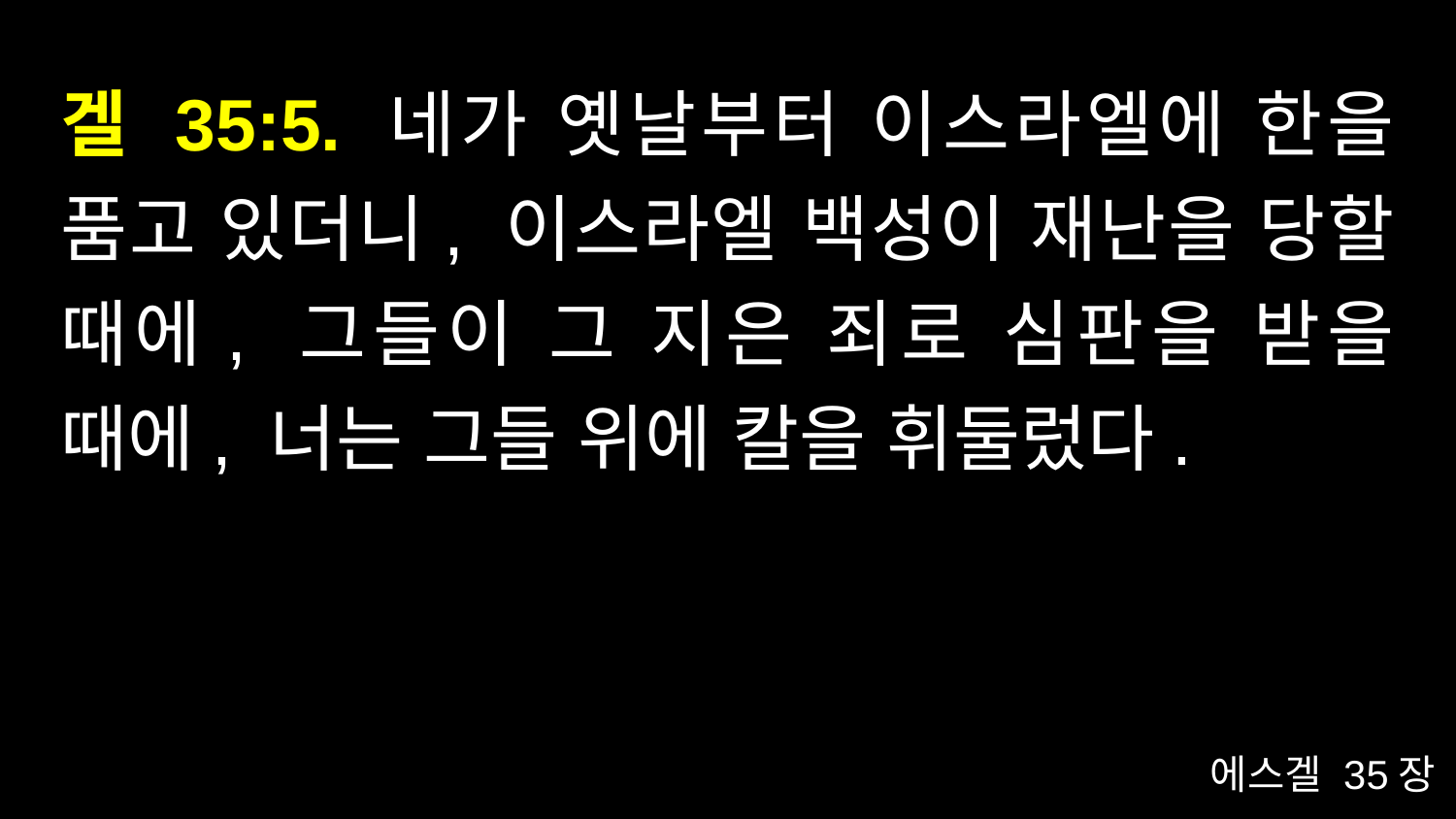

# 겔 35:5. 네가 옛날부터 이스라엘에 한을 품고 있더니, 이스라엘 백성이 재난을 당할 때에, 그들이 그 지은 죄로 심판을 받을 때에, 너는 그들 위에 칼을 휘둘렀다.
에스겔 35장